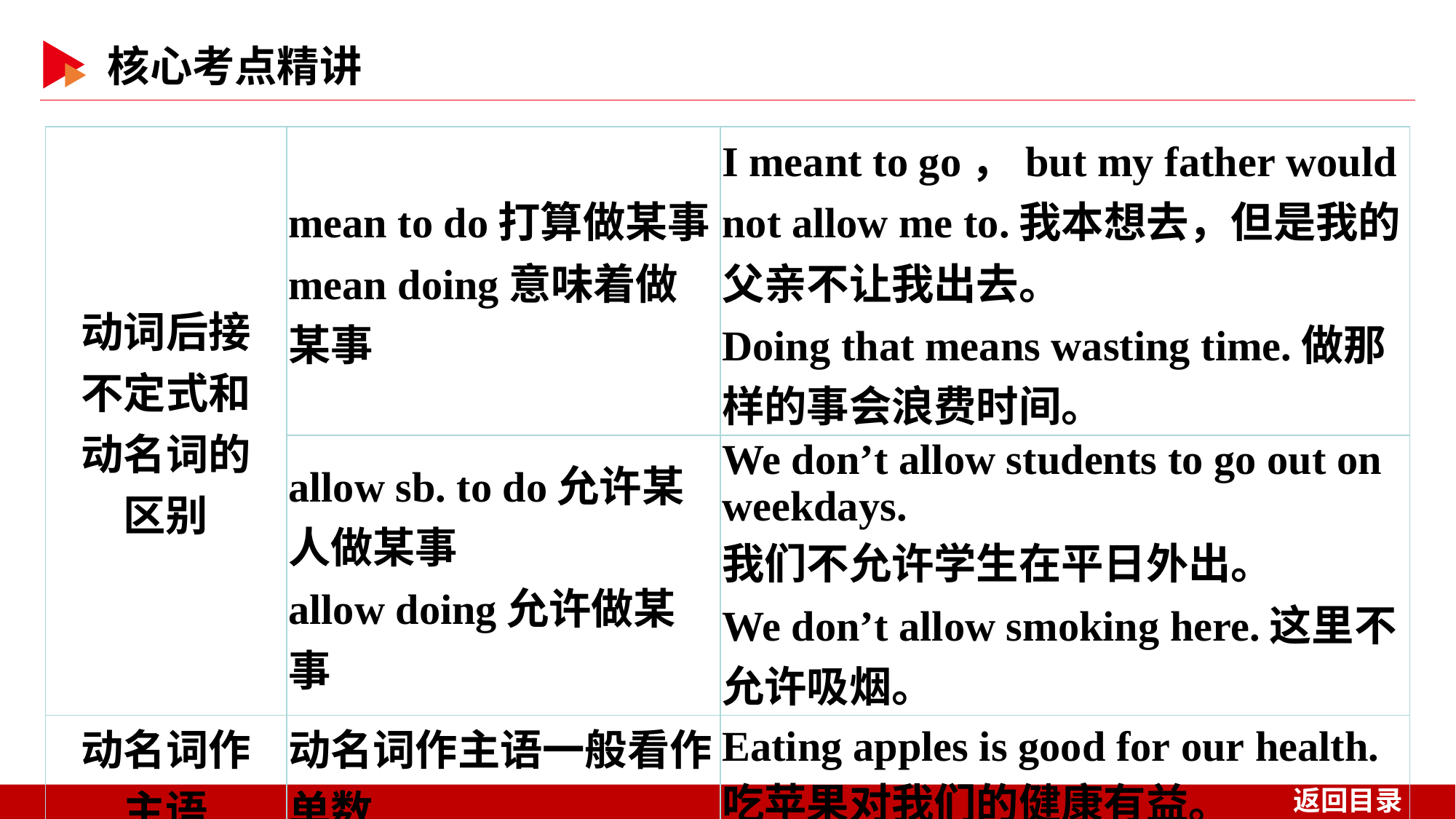

| 动词后接 不定式和 动名词的 区别 | mean to do打算做某事 mean doing意味着做某事 | I meant to go，but my father would not allow me to.我本想去，但是我的父亲不让我出去。 Doing that means wasting time.做那样的事会浪费时间。 |
| --- | --- | --- |
|  | allow sb. to do允许某人做某事 allow doing允许做某事 | We don’t allow students to go out on weekdays. 我们不允许学生在平日外出。 We don’t allow smoking here.这里不允许吸烟。 |
| 动名词作 主语 | 动名词作主语一般看作单数 | Eating apples is good for our health.吃苹果对我们的健康有益。 |